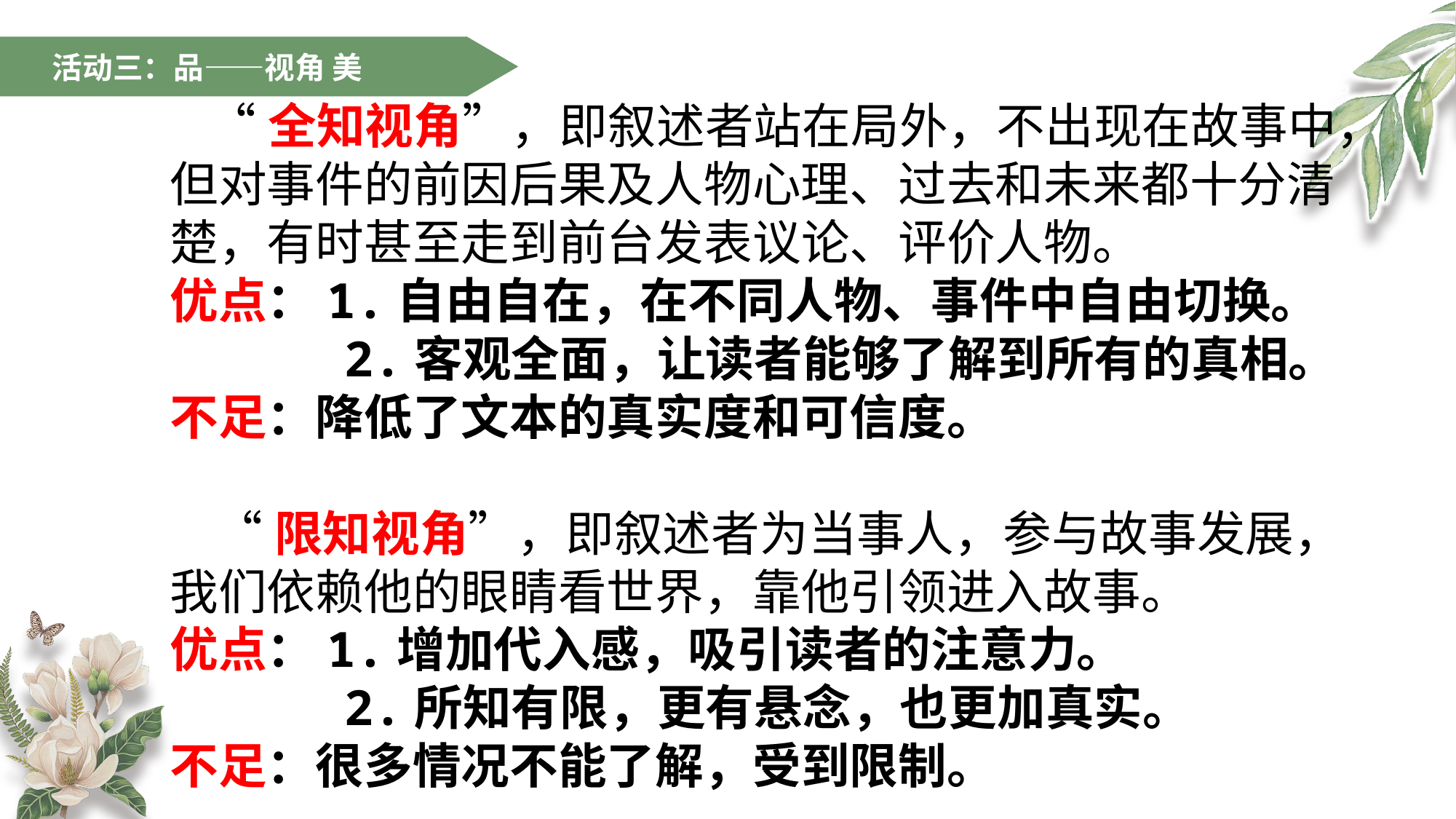

活动三：品——视角 美
    “全知视角”，即叙述者站在局外，不出现在故事中，但对事件的前因后果及人物心理、过去和未来都十分清楚，有时甚至走到前台发表议论、评价人物。
优点：1.自由自在，在不同人物、事件中自由切换。
      2.客观全面，让读者能够了解到所有的真相。
不足：降低了文本的真实度和可信度。

    “限知视角”，即叙述者为当事人，参与故事发展，我们依赖他的眼睛看世界，靠他引领进入故事。
优点：1.增加代入感，吸引读者的注意力。
      2.所知有限，更有悬念，也更加真实。
不足：很多情况不能了解，受到限制。